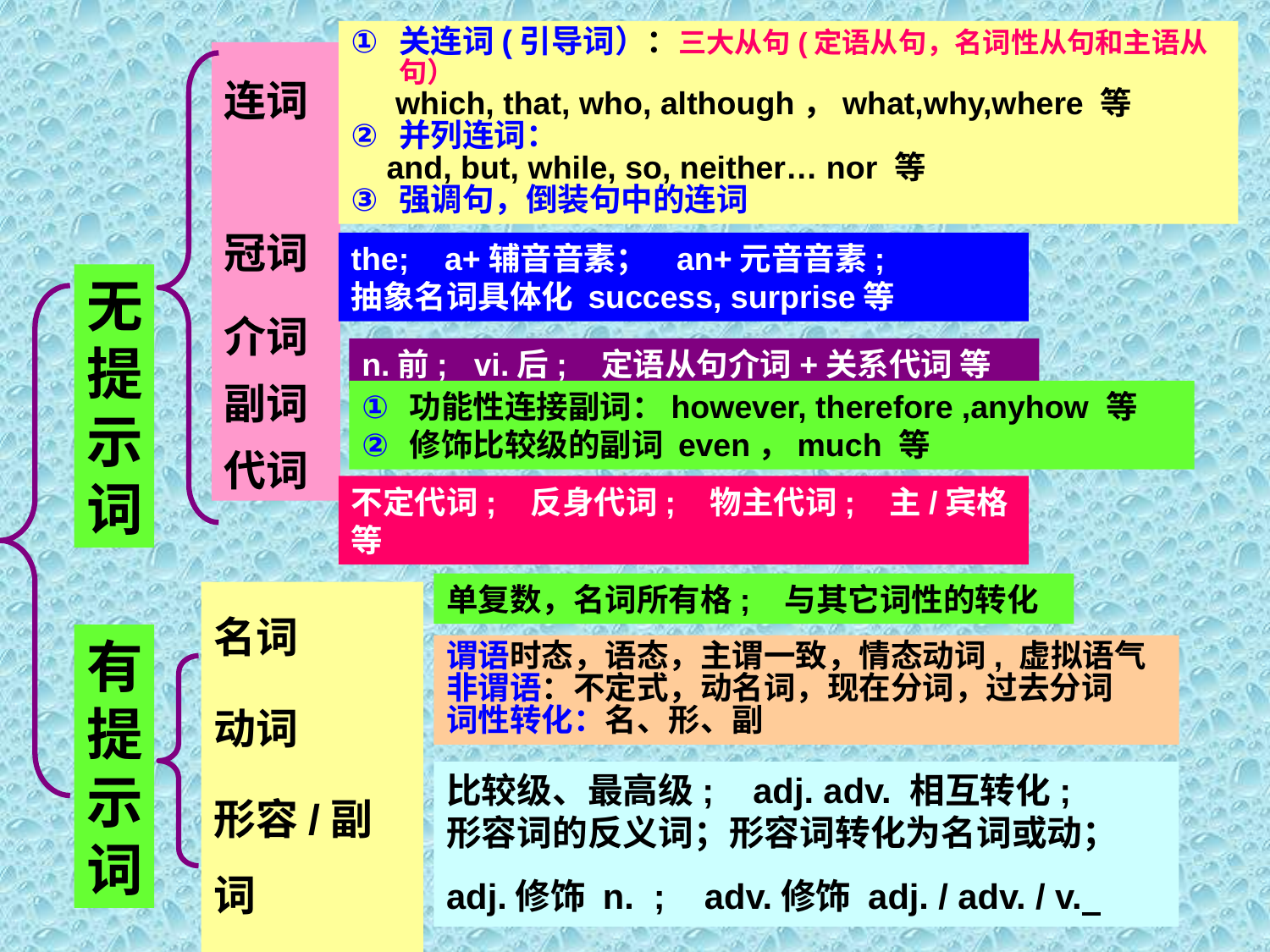

关连词(引导词）：三大从句(定语从句，名词性从句和主语从句）
     which, that, who, although，what,why,where 等
并列连词：
    and, but, while, so, neither… nor 等
强调句，倒装句中的连词
连词
冠词
介词
副词
代词

the;    a+辅音音素；   an+元音音素;
抽象名词具体化 success, surprise等
无提示词

n.前;   vi.后;   定语从句介词+关系代词 等
功能性连接副词：however, therefore ,anyhow 等
修饰比较级的副词 even，much 等
不定代词;   反身代词;   物主代词;   主/宾格 等
单复数，名词所有格;   与其它词性的转化
名词
动词
形容/副词

有提示词
谓语时态，语态，主谓一致，情态动词, 虚拟语气
非谓语：不定式，动名词，现在分词，过去分词
词性转化：名、形、副

比较级、最高级;    adj. adv. 相互转化;
形容词的反义词；形容词转化为名词或动；
adj.修饰 n.  ;    adv.修饰 adj. / adv. / v.